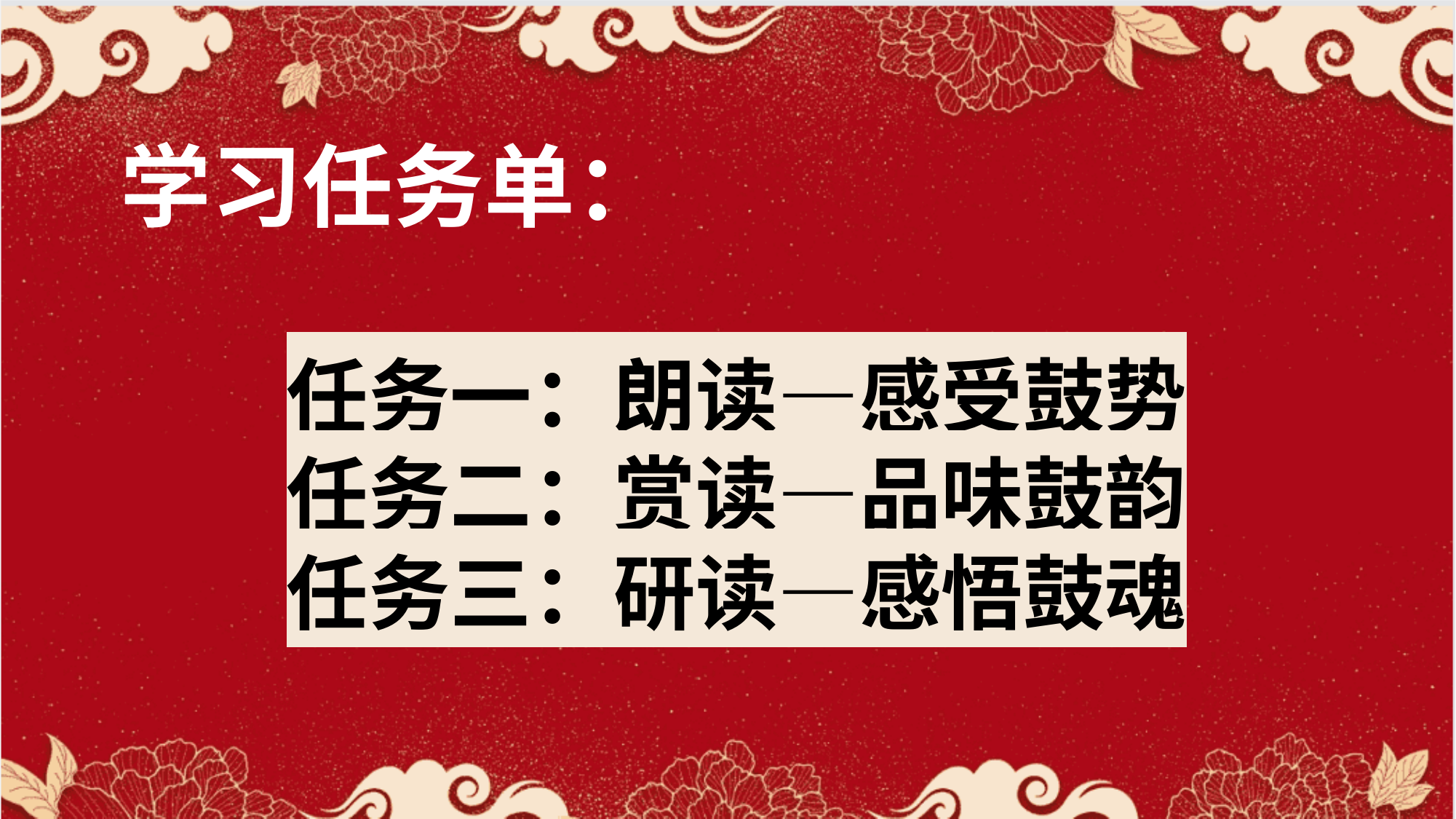

学习任务单：
任务一：朗读—感受鼓势
任务二：赏读—品味鼓韵
任务三：研读—感悟鼓魂